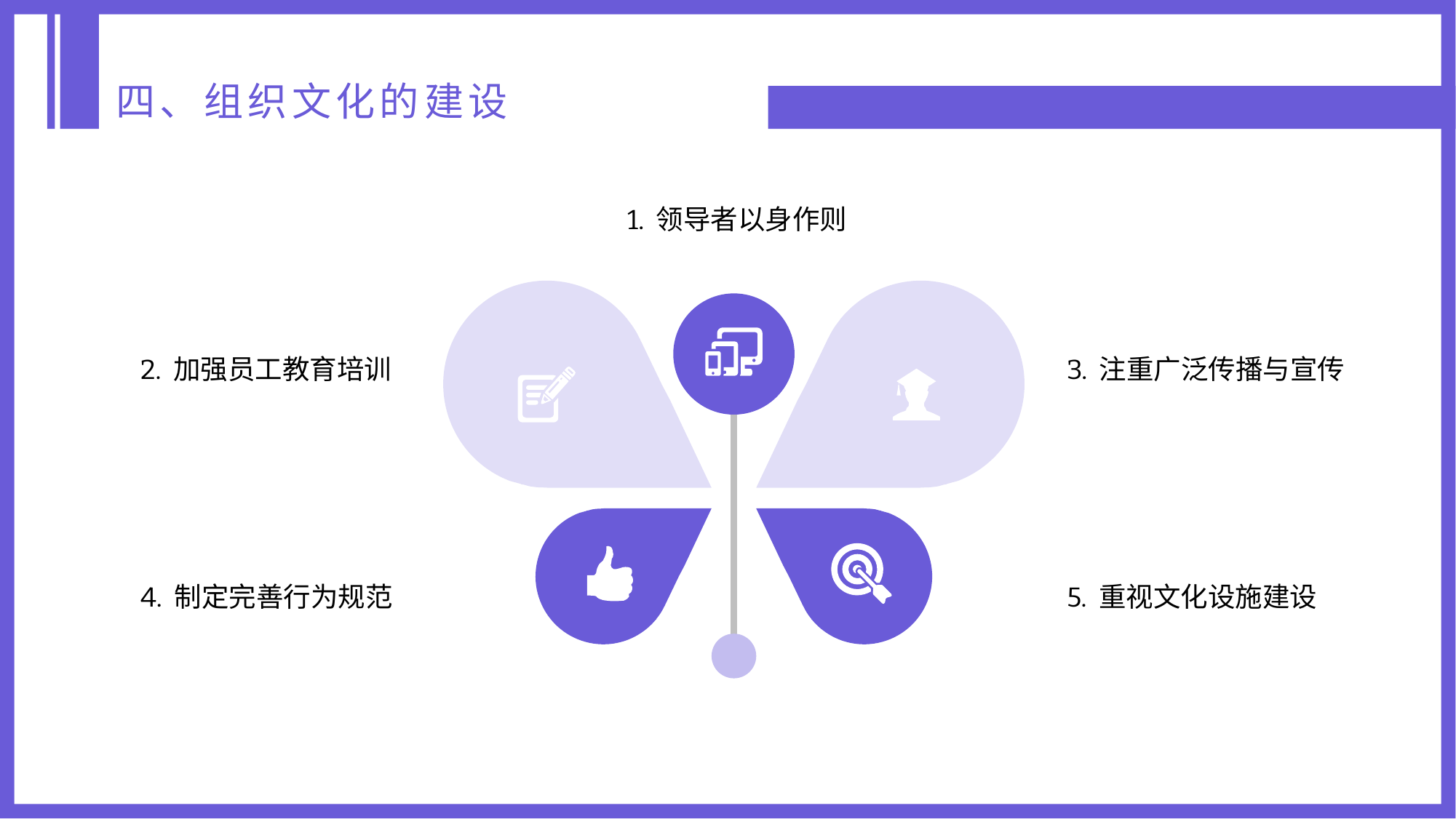

四、组织文化的建设
1. 领导者以身作则

2. 加强员工教育培训
3. 注重广泛传播与宣传

4. 制定完善行为规范
5. 重视文化设施建设